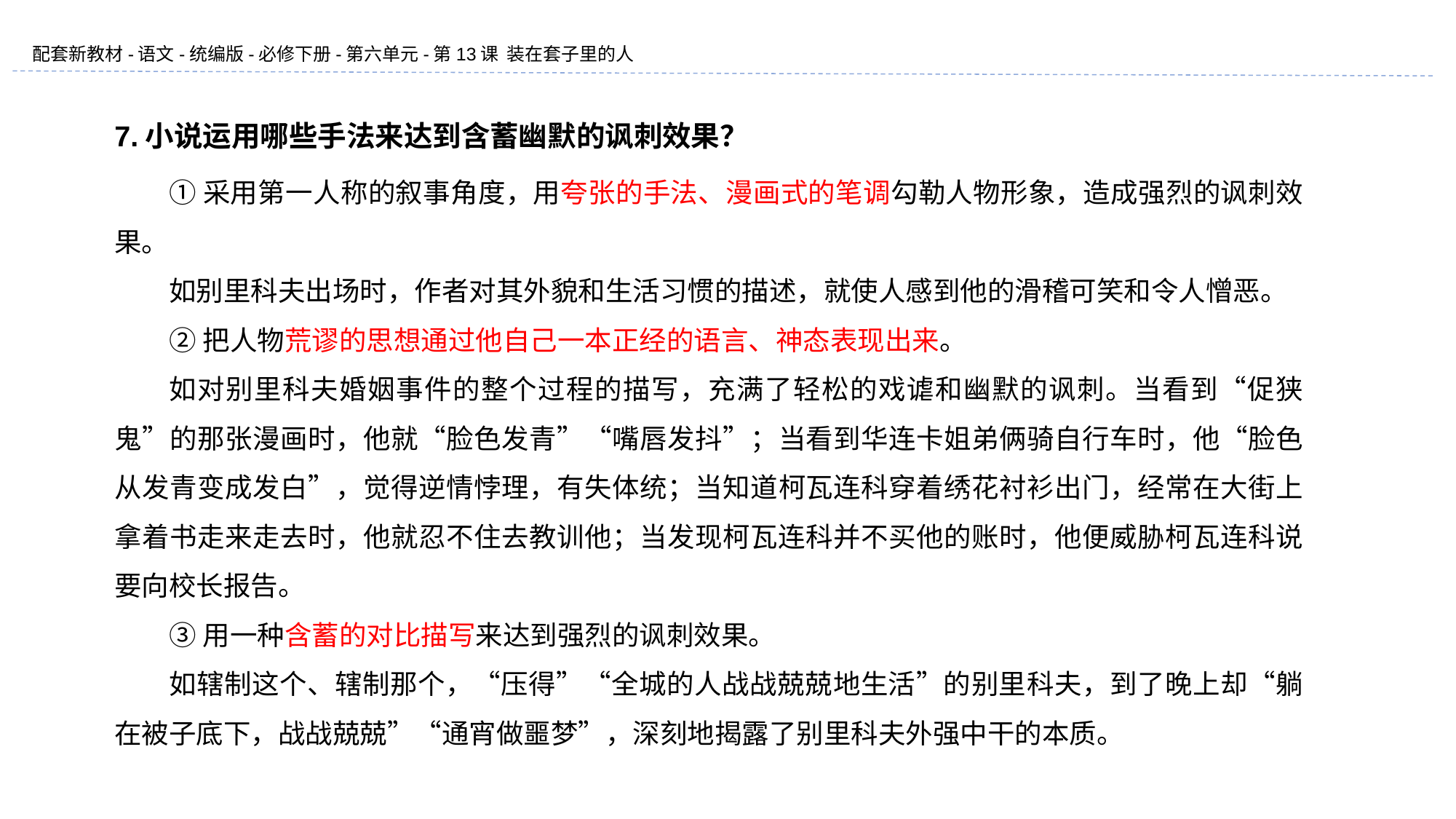

7.小说运用哪些手法来达到含蓄幽默的讽刺效果？
①采用第一人称的叙事角度，用夸张的手法、漫画式的笔调勾勒人物形象，造成强烈的讽刺效果。
如别里科夫出场时，作者对其外貌和生活习惯的描述，就使人感到他的滑稽可笑和令人憎恶。
②把人物荒谬的思想通过他自己一本正经的语言、神态表现出来。
如对别里科夫婚姻事件的整个过程的描写，充满了轻松的戏谑和幽默的讽刺。当看到“促狭鬼”的那张漫画时，他就“脸色发青”“嘴唇发抖”；当看到华连卡姐弟俩骑自行车时，他“脸色从发青变成发白”，觉得逆情悖理，有失体统；当知道柯瓦连科穿着绣花衬衫出门，经常在大街上拿着书走来走去时，他就忍不住去教训他；当发现柯瓦连科并不买他的账时，他便威胁柯瓦连科说要向校长报告。
③用一种含蓄的对比描写来达到强烈的讽刺效果。
如辖制这个、辖制那个，“压得”“全城的人战战兢兢地生活”的别里科夫，到了晚上却“躺在被子底下，战战兢兢”“通宵做噩梦”，深刻地揭露了别里科夫外强中干的本质。